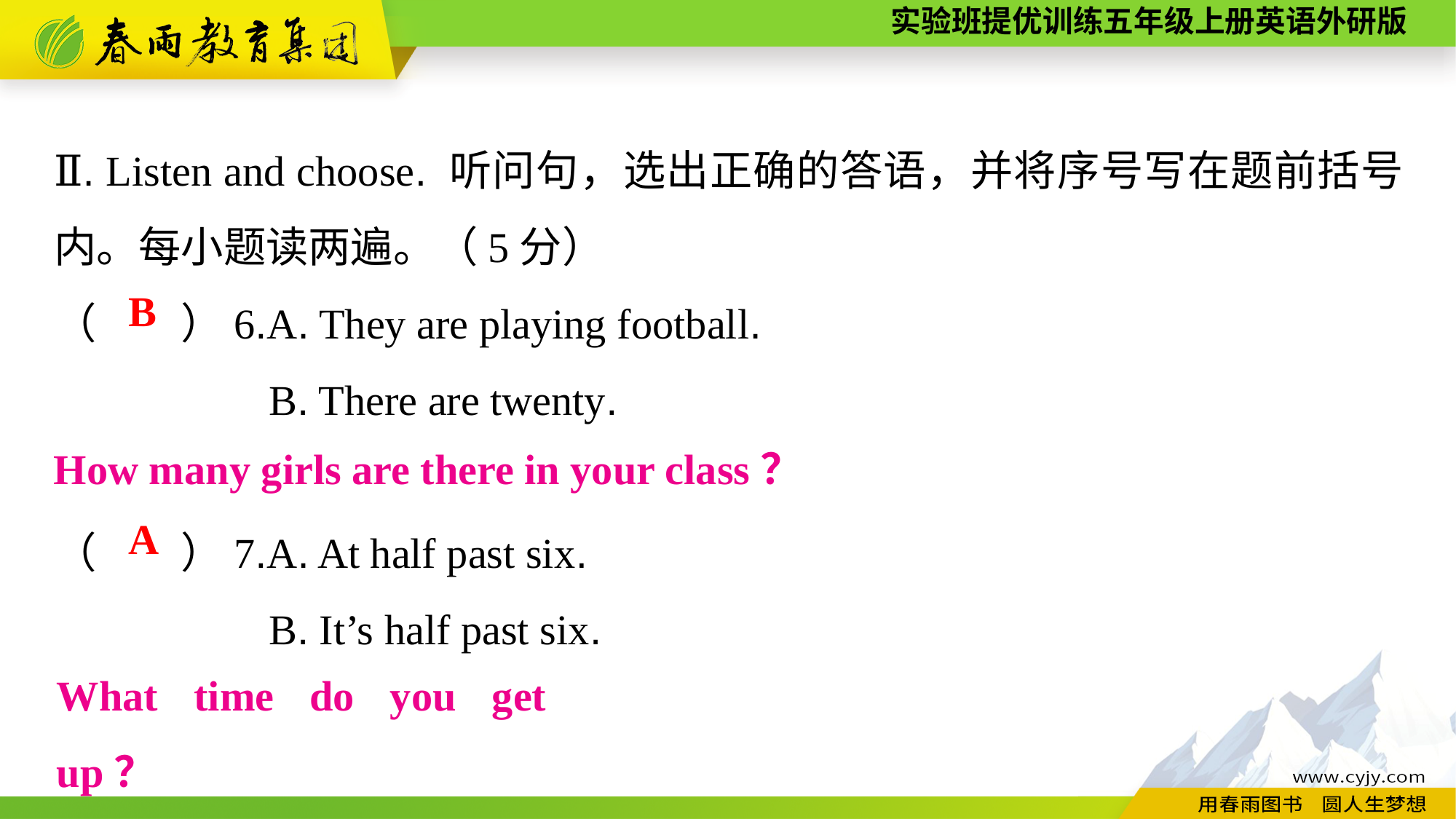

Ⅱ. Listen and choose. 听问句，选出正确的答语，并将序号写在题前括号内。每小题读两遍。（5分）
（　　）6.A. They are playing football.
B. There are twenty.

（　　）7.A. At half past six.
B. It’s half past six.
B
How many girls are there in your class？
A
What time do you get up？